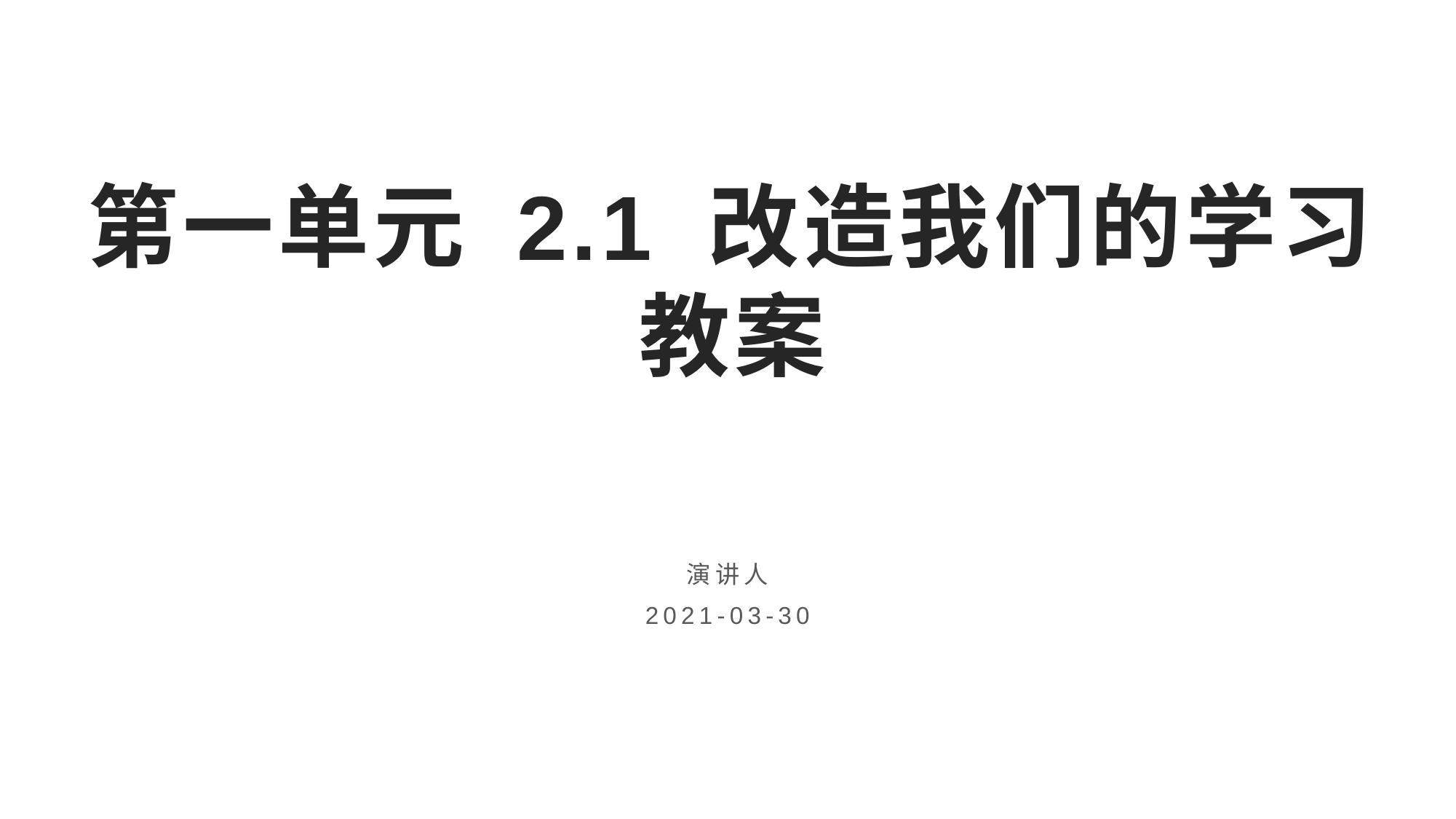

# 第一单元 2.1 改造我们的学习 教案
演讲人
2021-03-30